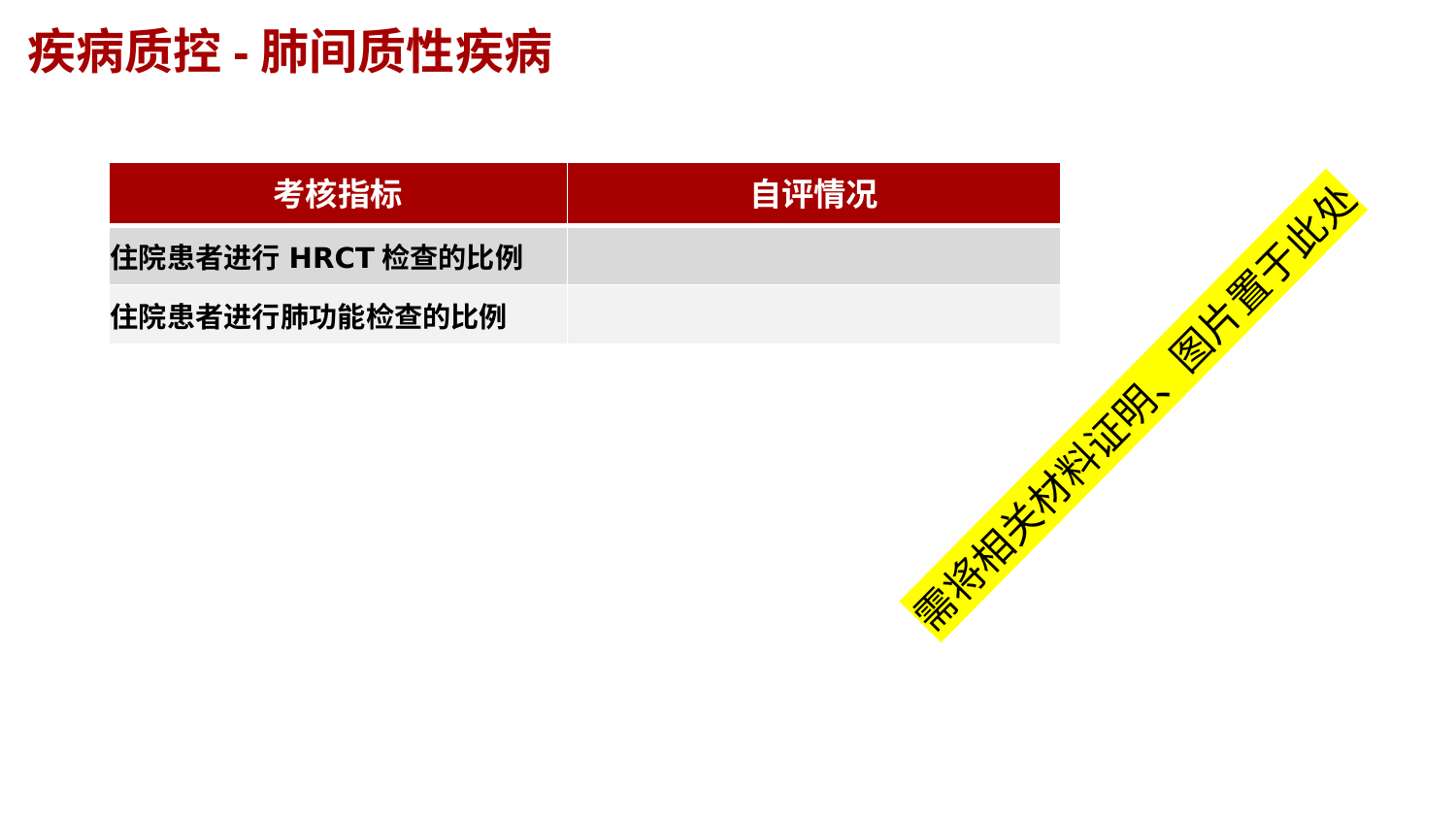

疾病质控-肺间质性疾病
| 考核指标 | 自评情况 |
| --- | --- |
| 住院患者进行HRCT检查的比例 |  |
| 住院患者进行肺功能检查的比例 |  |
需将相关材料证明、图片置于此处